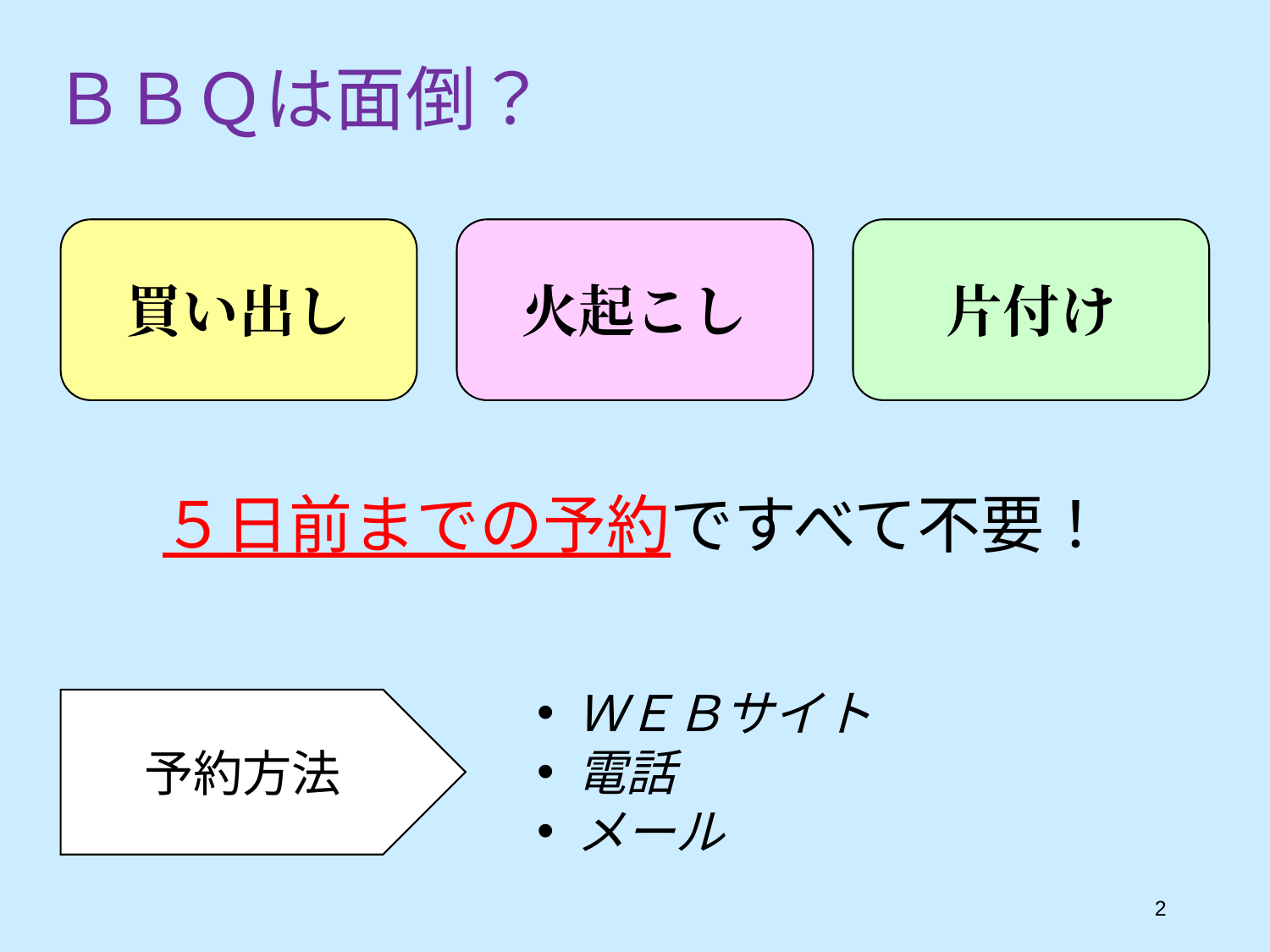

ＢＢＱは面倒？
買い出し
火起こし
片付け
５日前までの予約ですべて不要！
ＷＥＢサイト
電話
メール
予約方法
2